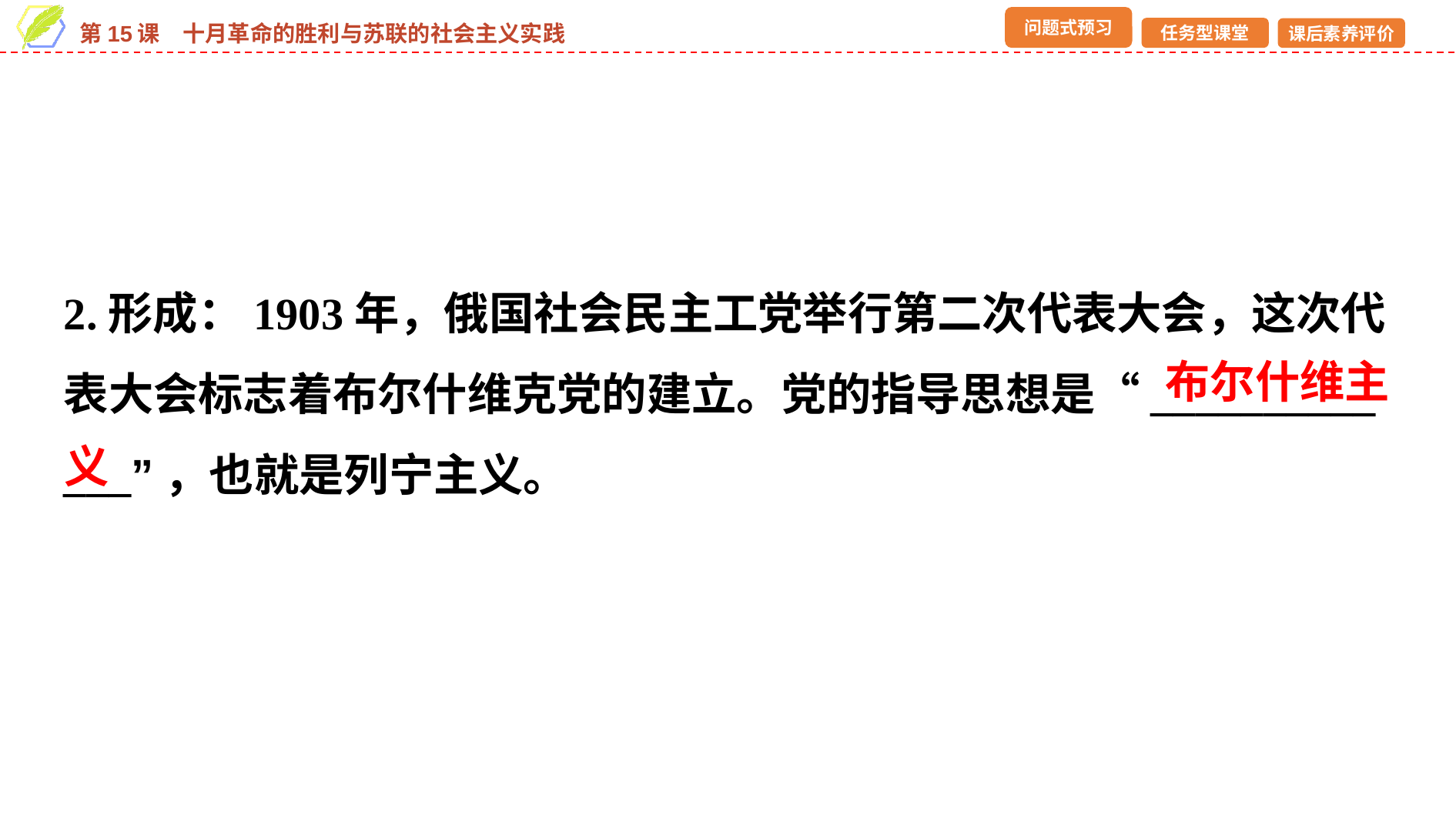

2.形成：1903年，俄国社会民主工党举行第二次代表大会，这次代表大会标志着布尔什维克党的建立。党的指导思想是“__________
___”，也就是列宁主义。
布尔什维主
义